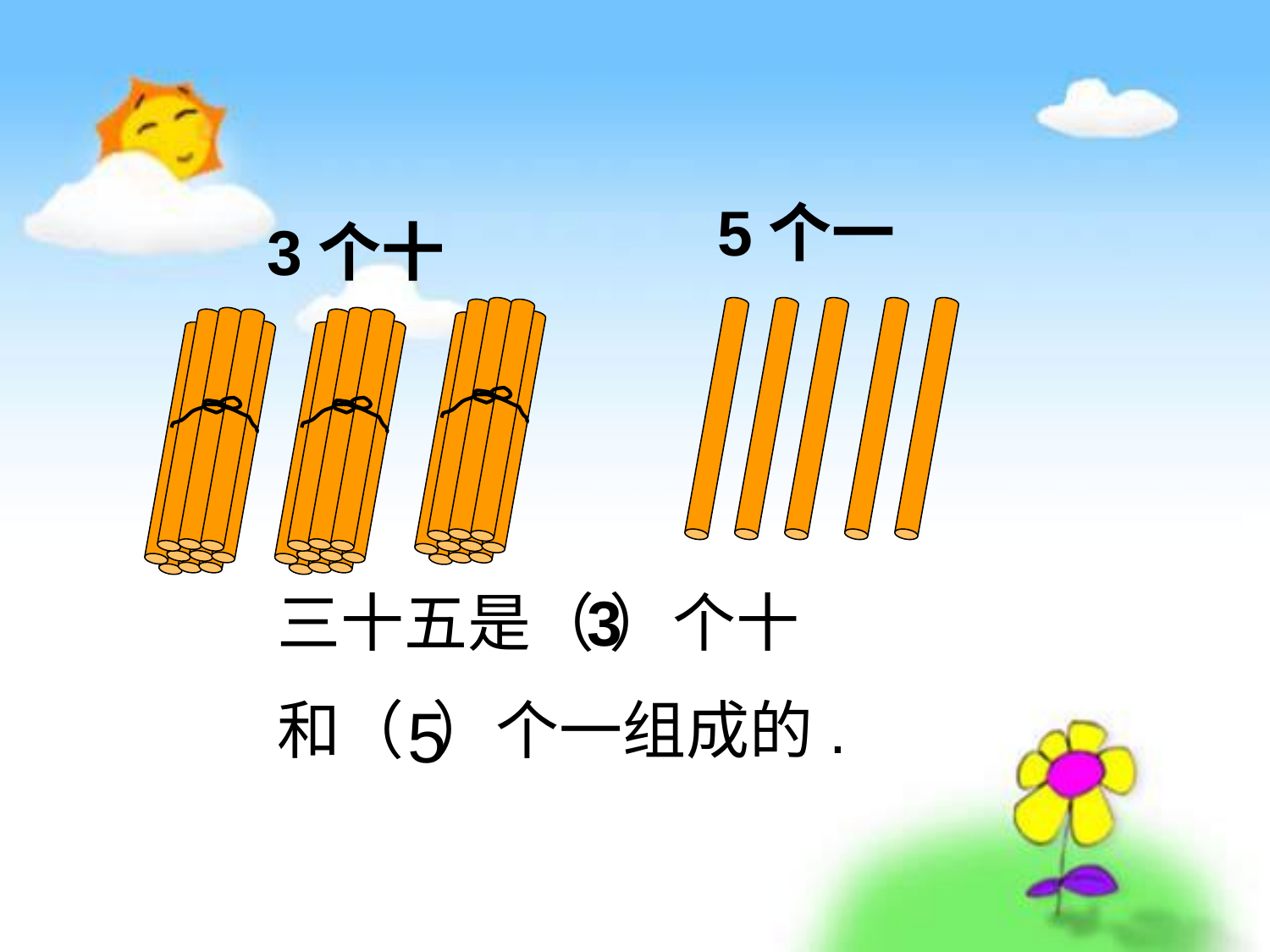

5个一
3个十

三十五是（ ）个十
和（  ）个一组成的.
3
5